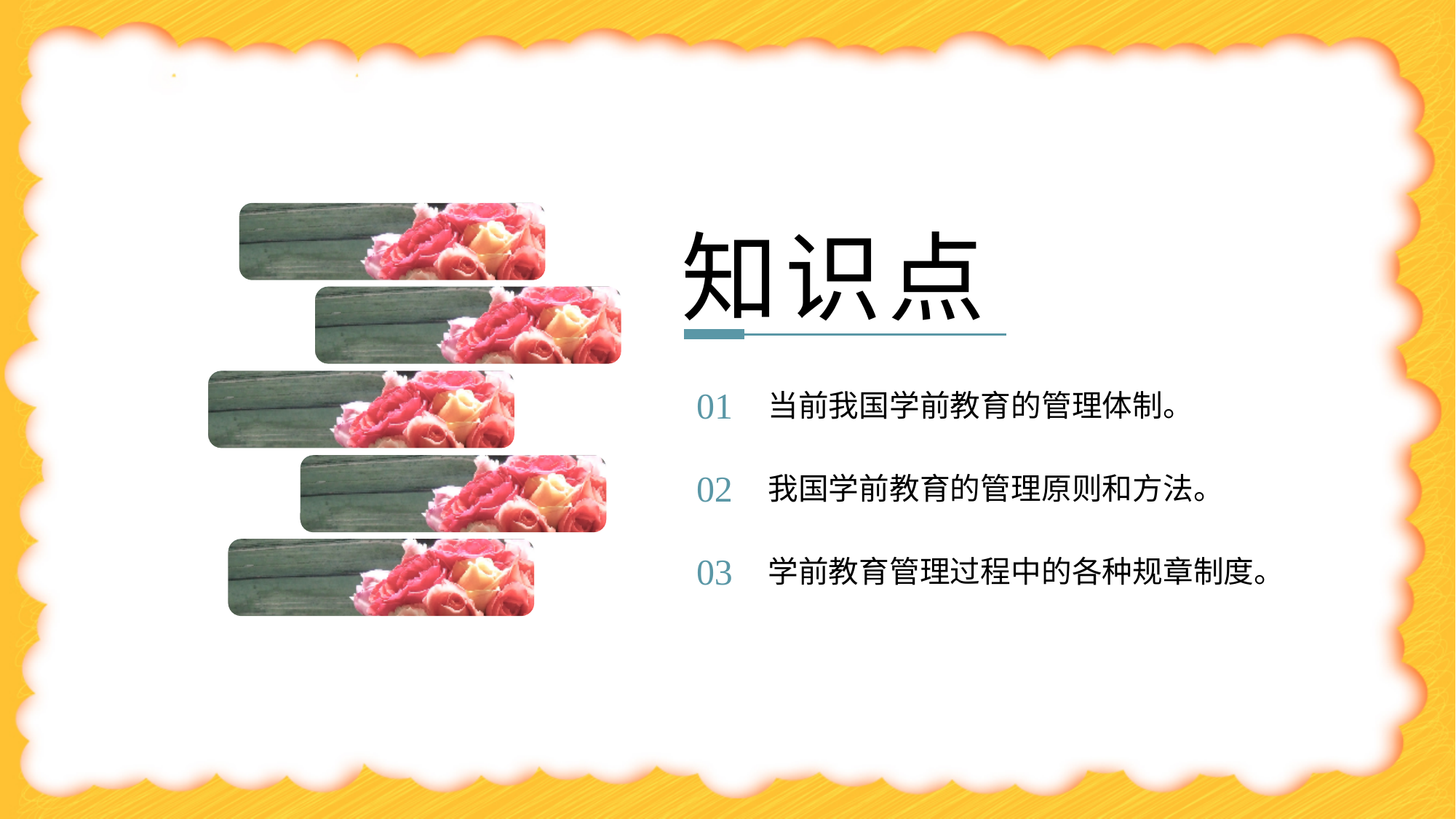

知识点
当前我国学前教育的管理体制。
01
我国学前教育的管理原则和方法。
02
学前教育管理过程中的各种规章制度。
03